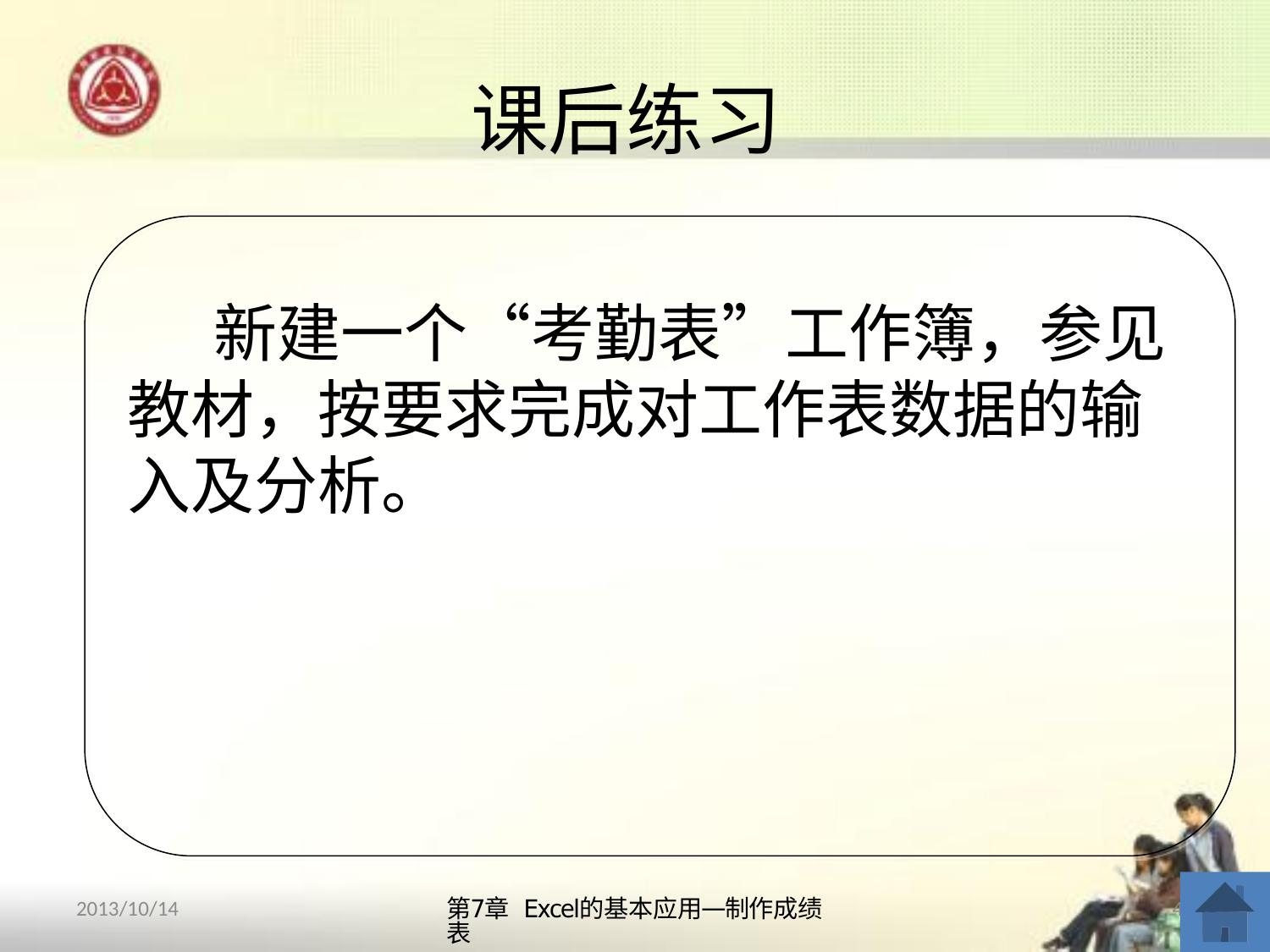

# 课后练习

新建一个“考勤表”工作簿，参见教材，按要求完成对工作表数据的输入及分析。

第7章  Excel的基本应用—制作成绩表
46
2013/10/14